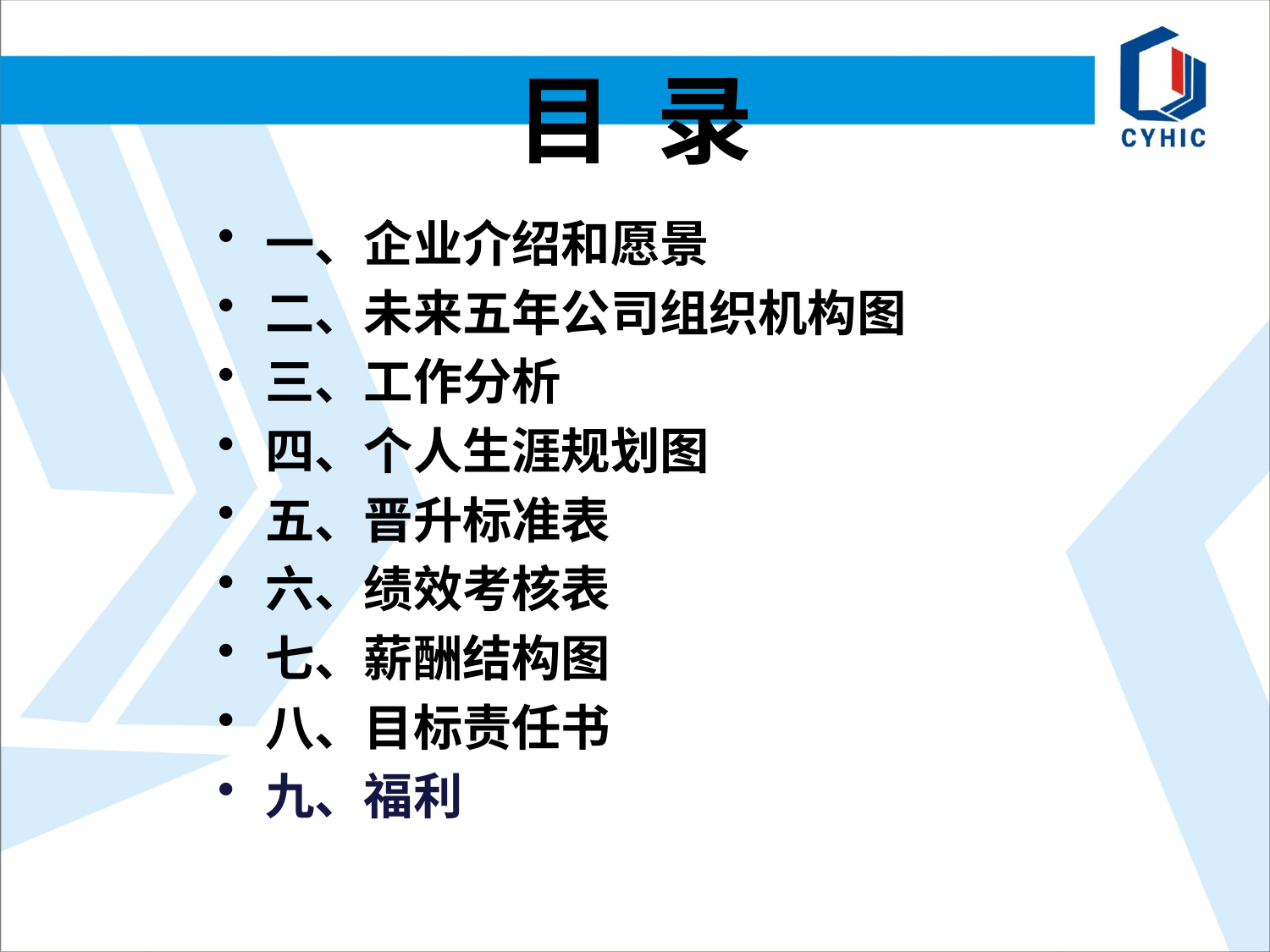

# 目  录
一、企业介绍和愿景
二、未来五年公司组织机构图
三、工作分析
四、个人生涯规划图
五、晋升标准表
六、绩效考核表
七、薪酬结构图
八、目标责任书
九、福利